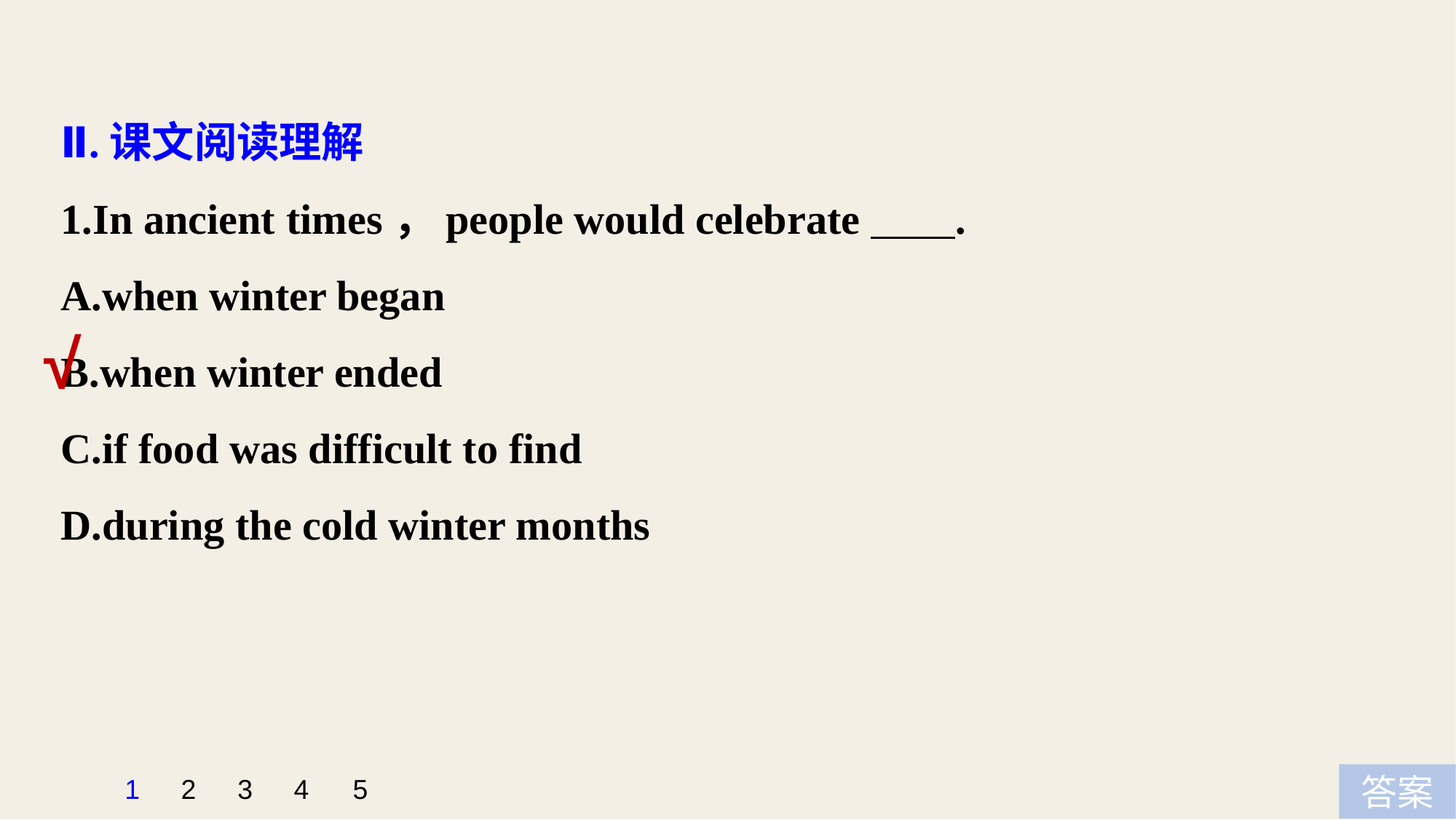

Ⅱ.课文阅读理解
1.In ancient times，people would celebrate         .
A.when winter began
B.when winter ended
C.if food was difficult to find
D.during the cold winter months
√
5
1
2
3
4
答案